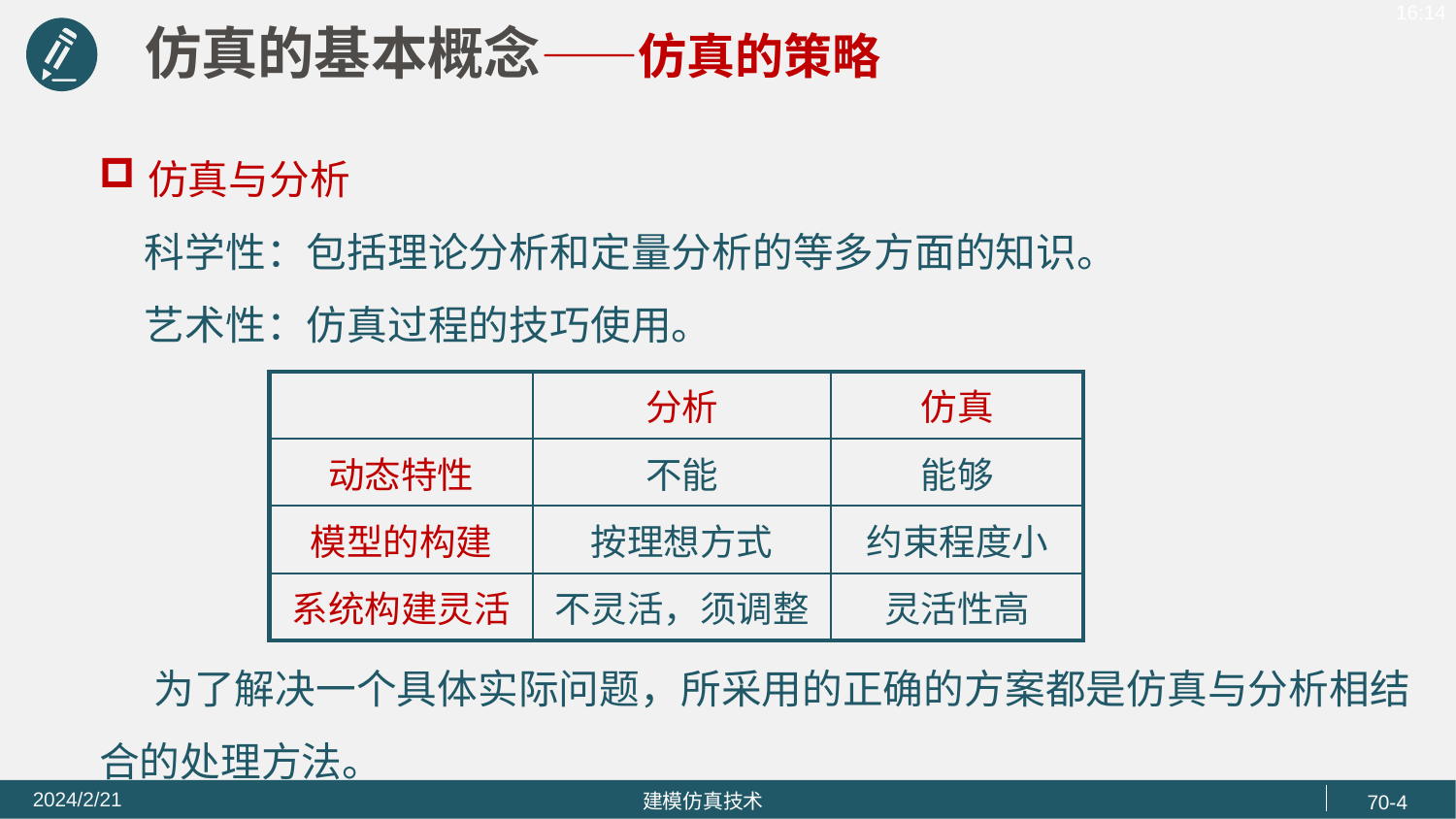

仿真的基本概念——仿真的策略

仿真与分析
    科学性：包括理论分析和定量分析的等多方面的知识。
    艺术性：仿真过程的技巧使用。

     为了解决一个具体实际问题，所采用的正确的方案都是仿真与分析相结合的处理方法。
|  | 分析 | 仿真 |
| --- | --- | --- |
| 动态特性 | 不能 | 能够 |
| 模型的构建 | 按理想方式 | 约束程度小 |
| 系统构建灵活 | 不灵活，须调整 | 灵活性高 |